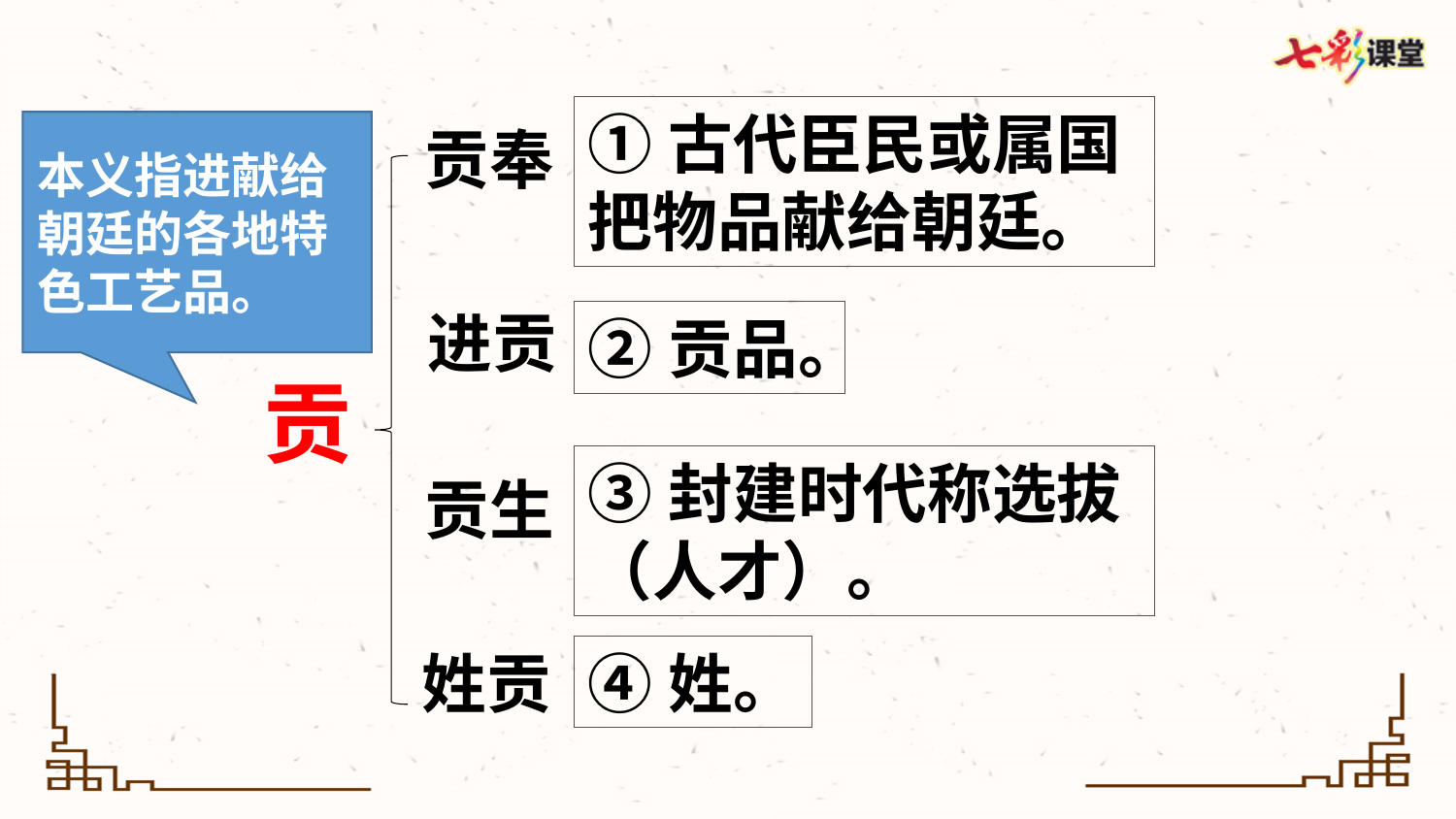

①古代臣民或属国把物品献给朝廷。
本义指进献给朝廷的各地特色工艺品。
贡奉

进贡
②贡品。
贡
③封建时代称选拔（人才）。
贡生
姓贡
④姓。